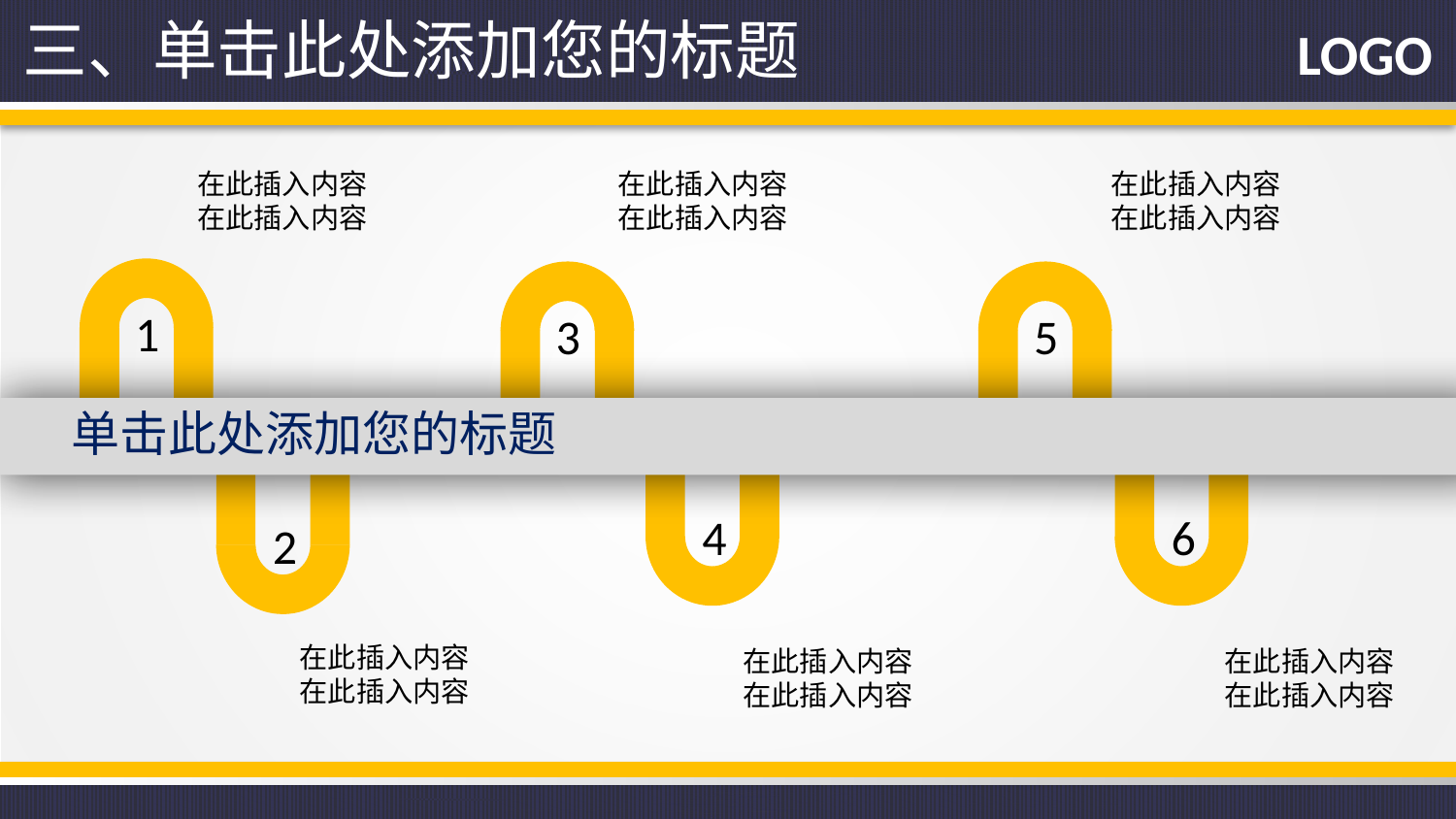

三、单击此处添加您的标题
LOGO
在此插入内容
在此插入内容
在此插入内容
在此插入内容
在此插入内容
在此插入内容

1

3

5
单击此处添加您的标题

4

6

2
在此插入内容
在此插入内容
在此插入内容
在此插入内容
在此插入内容
在此插入内容